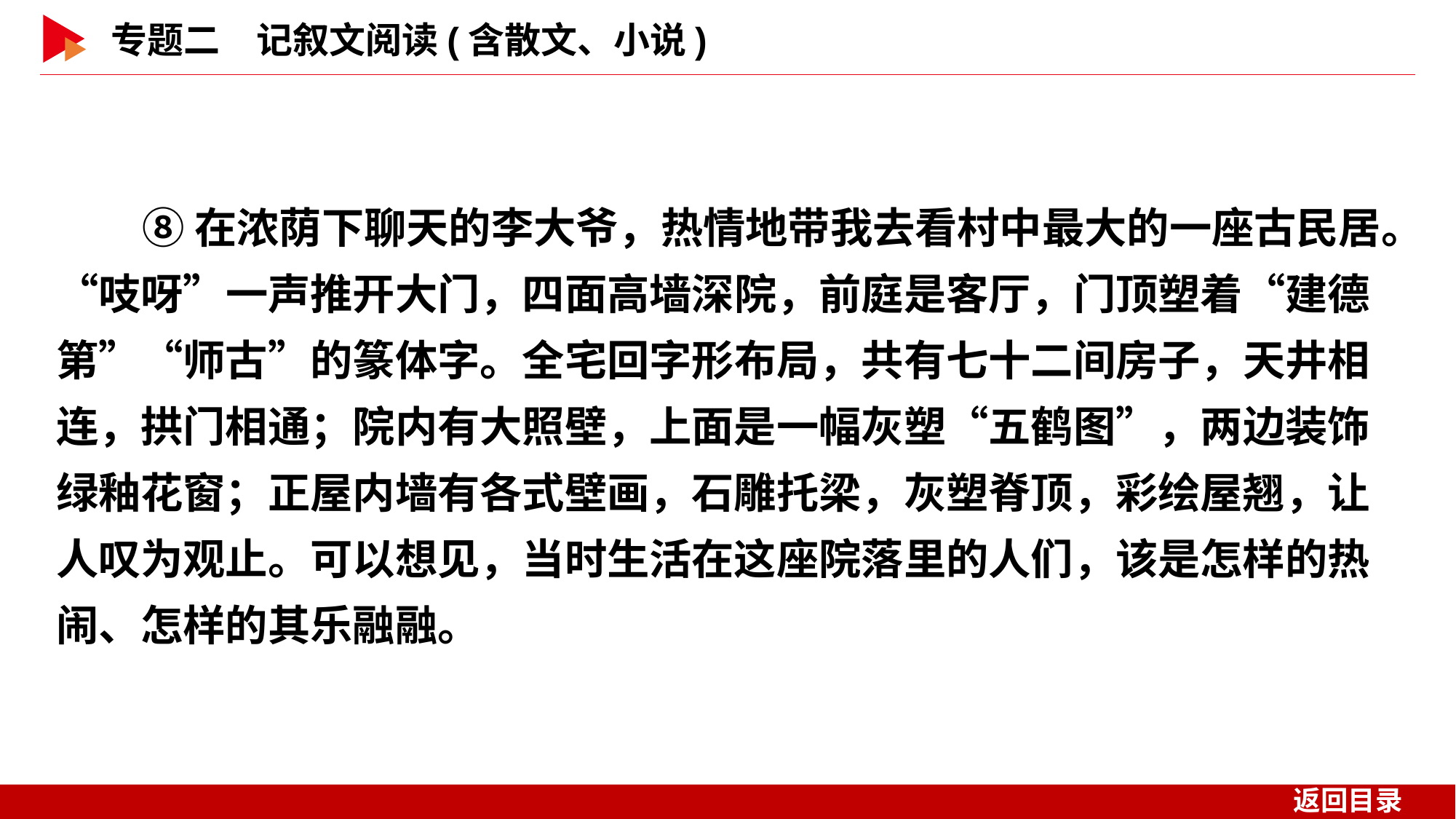

⑧在浓荫下聊天的李大爷，热情地带我去看村中最大的一座古民居。“吱呀”一声推开大门，四面高墙深院，前庭是客厅，门顶塑着“建德第”“师古”的篆体字。全宅回字形布局，共有七十二间房子，天井相连，拱门相通；院内有大照壁，上面是一幅灰塑“五鹤图”，两边装饰绿釉花窗；正屋内墙有各式壁画，石雕托梁，灰塑脊顶，彩绘屋翘，让人叹为观止。可以想见，当时生活在这座院落里的人们，该是怎样的热闹、怎样的其乐融融。